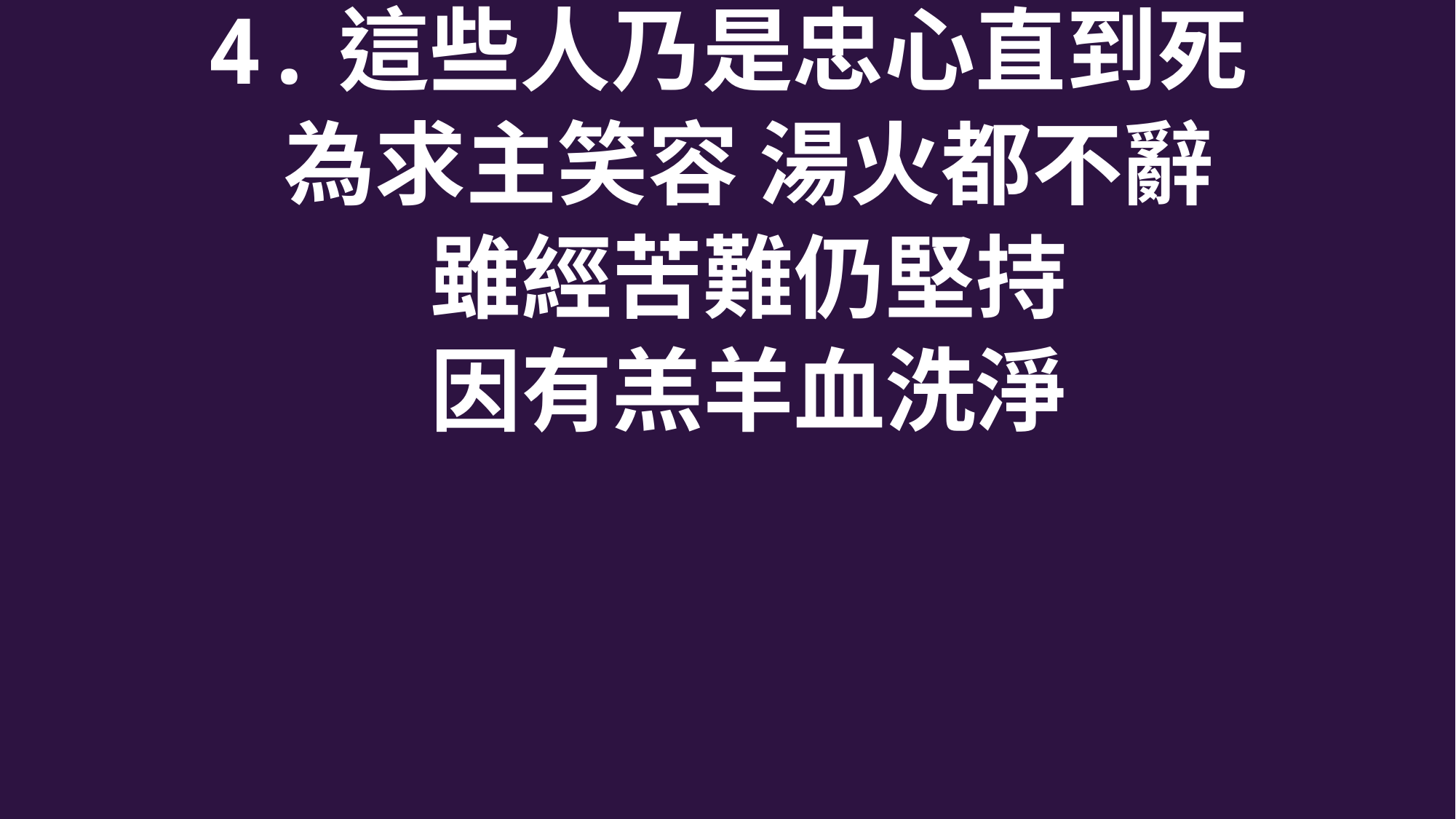

4.這些人乃是忠心直到死
 為求主笑容 湯火都不辭
 雖經苦難仍堅持
 因有羔羊血洗淨